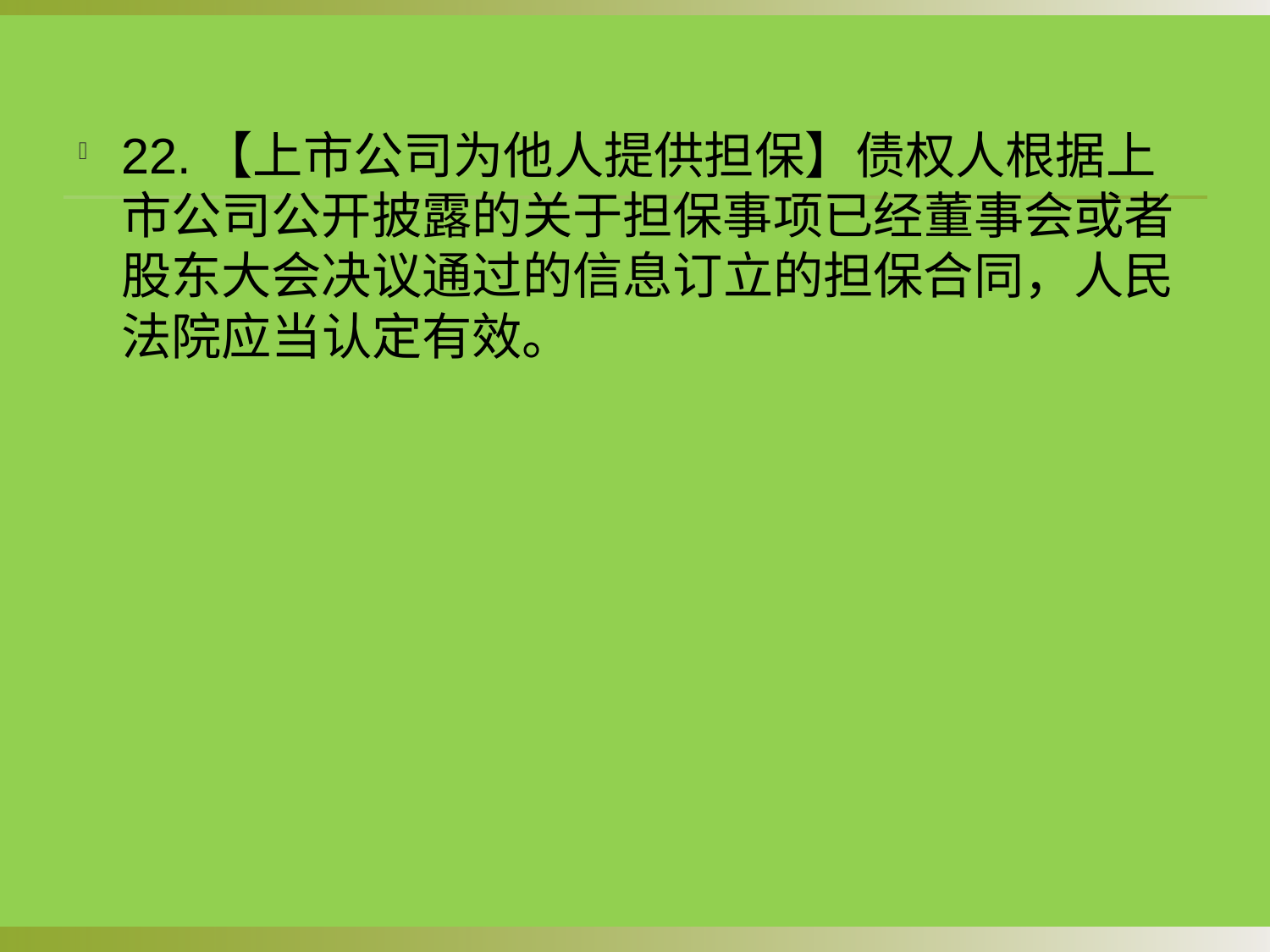

22.【上市公司为他人提供担保】债权人根据上市公司公开披露的关于担保事项已经董事会或者股东大会决议通过的信息订立的担保合同，人民法院应当认定有效。